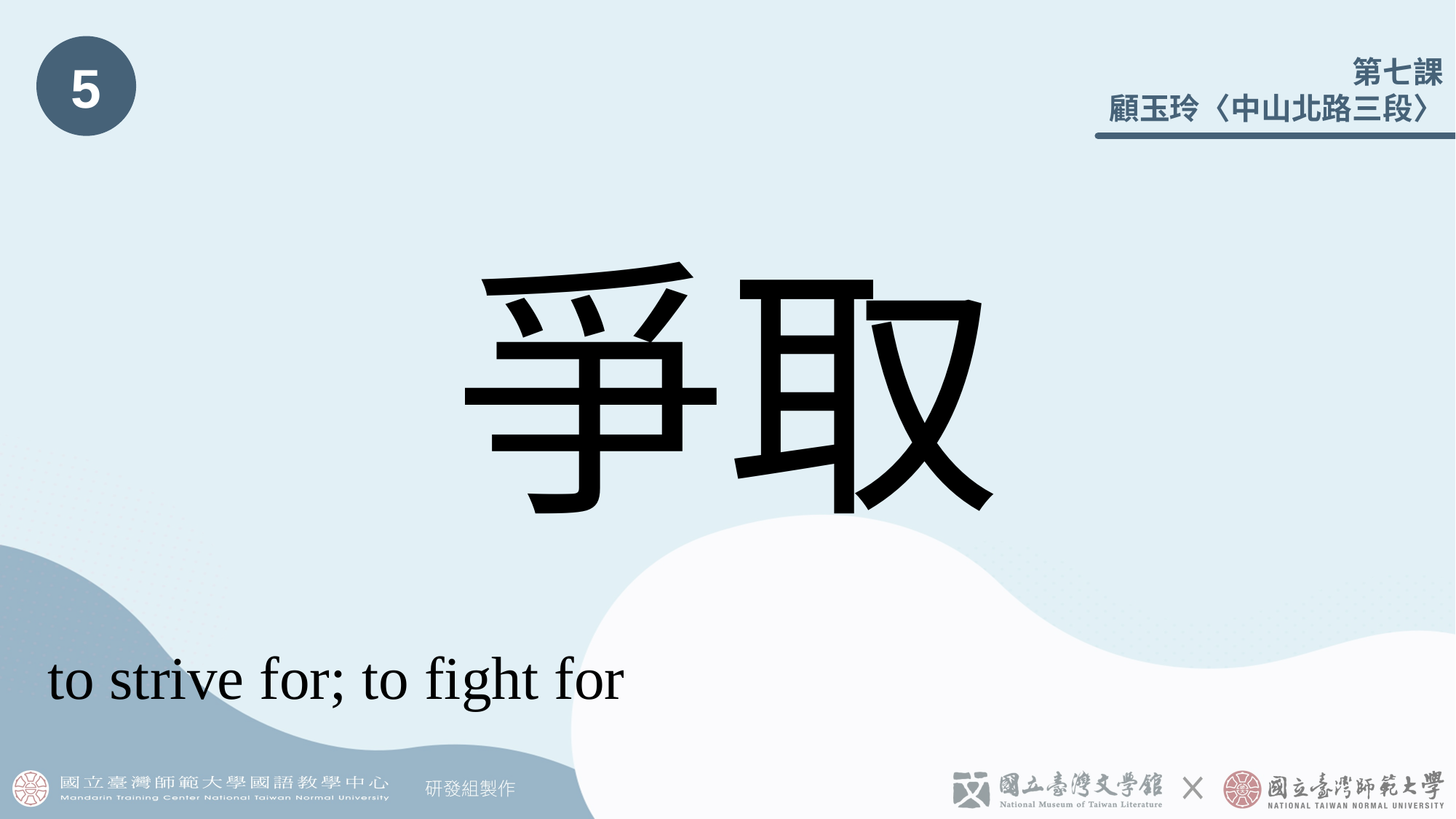

5
# 爭取
to strive for; to fight for